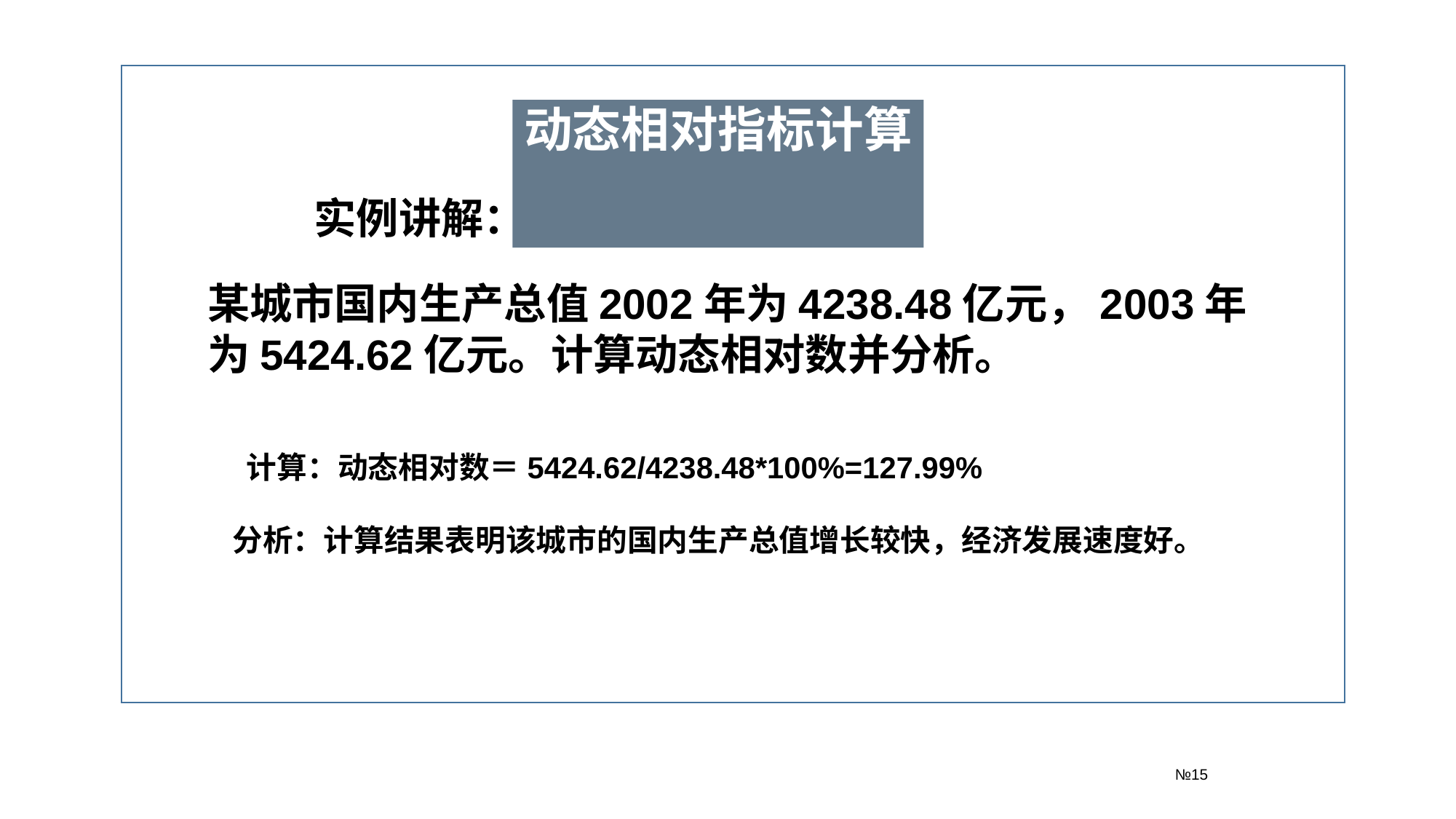

№15
动态相对指标计算
    实例讲解：
某城市国内生产总值2002年为4238.48亿元，2003年为5424.62亿元。计算动态相对数并分析。

 计算：动态相对数＝5424.62/4238.48*100%=127.99%

分析：计算结果表明该城市的国内生产总值增长较快，经济发展速度好。